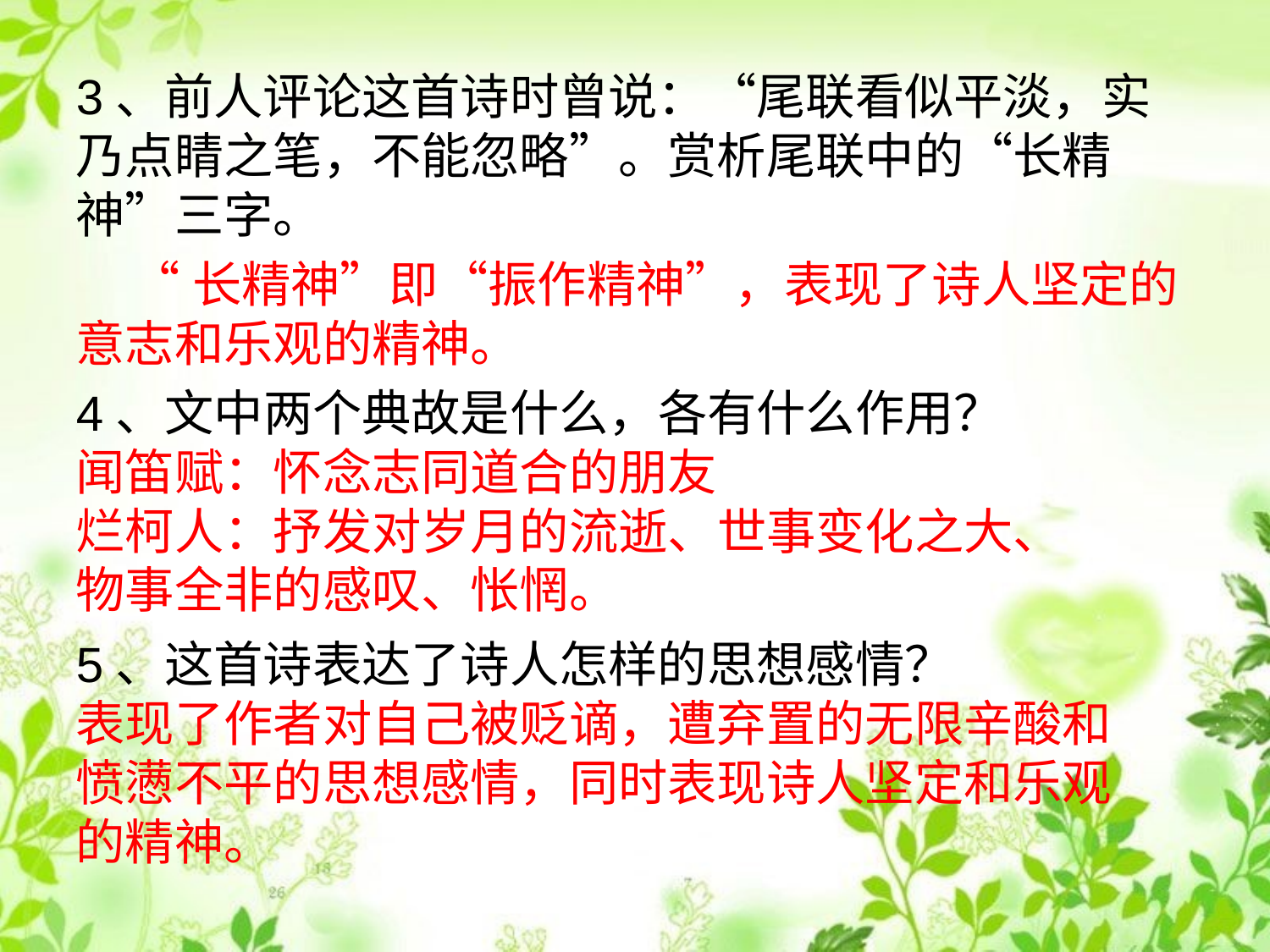

3、前人评论这首诗时曾说：“尾联看似平淡，实乃点睛之笔，不能忽略”。赏析尾联中的“长精神”三字。
     “长精神”即“振作精神”，表现了诗人坚定的意志和乐观的精神。

4、文中两个典故是什么，各有什么作用？
闻笛赋：怀念志同道合的朋友
烂柯人：抒发对岁月的流逝、世事变化之大、物事全非的感叹、怅惘。
5、这首诗表达了诗人怎样的思想感情？
表现了作者对自己被贬谪，遭弃置的无限辛酸和愤懑不平的思想感情，同时表现诗人坚定和乐观的精神。